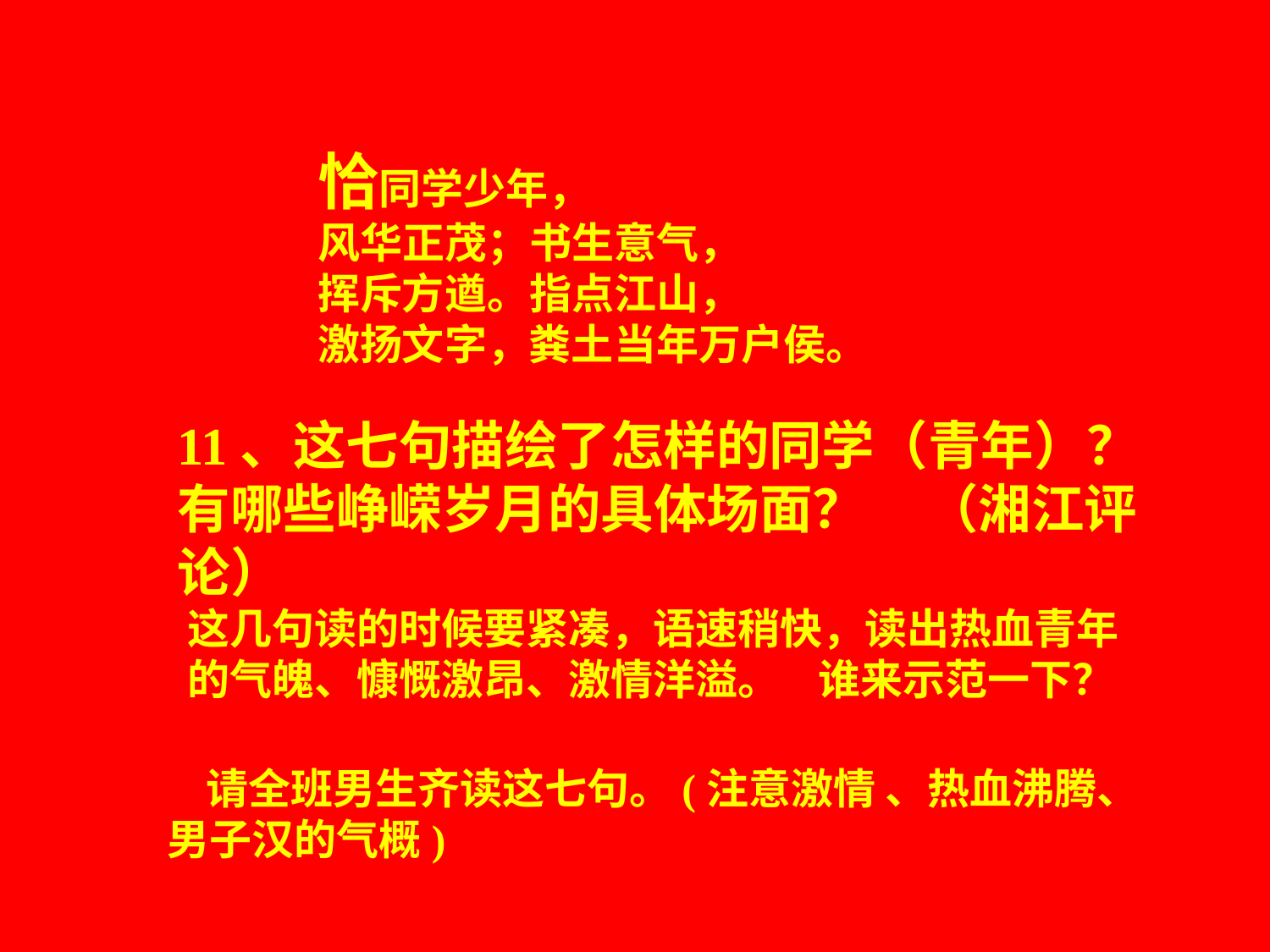

恰同学少年，
风华正茂；书生意气，
挥斥方遒。指点江山，
激扬文字，粪土当年万户侯。

11、这七句描绘了怎样的同学（青年）？  有哪些峥嵘岁月的具体场面？     （湘江评论）
这几句读的时候要紧凑，语速稍快，读出热血青年的气魄、慷慨激昂、激情洋溢。    谁来示范一下？
   请全班男生齐读这七句。(注意激情 、热血沸腾、男子汉的气概)